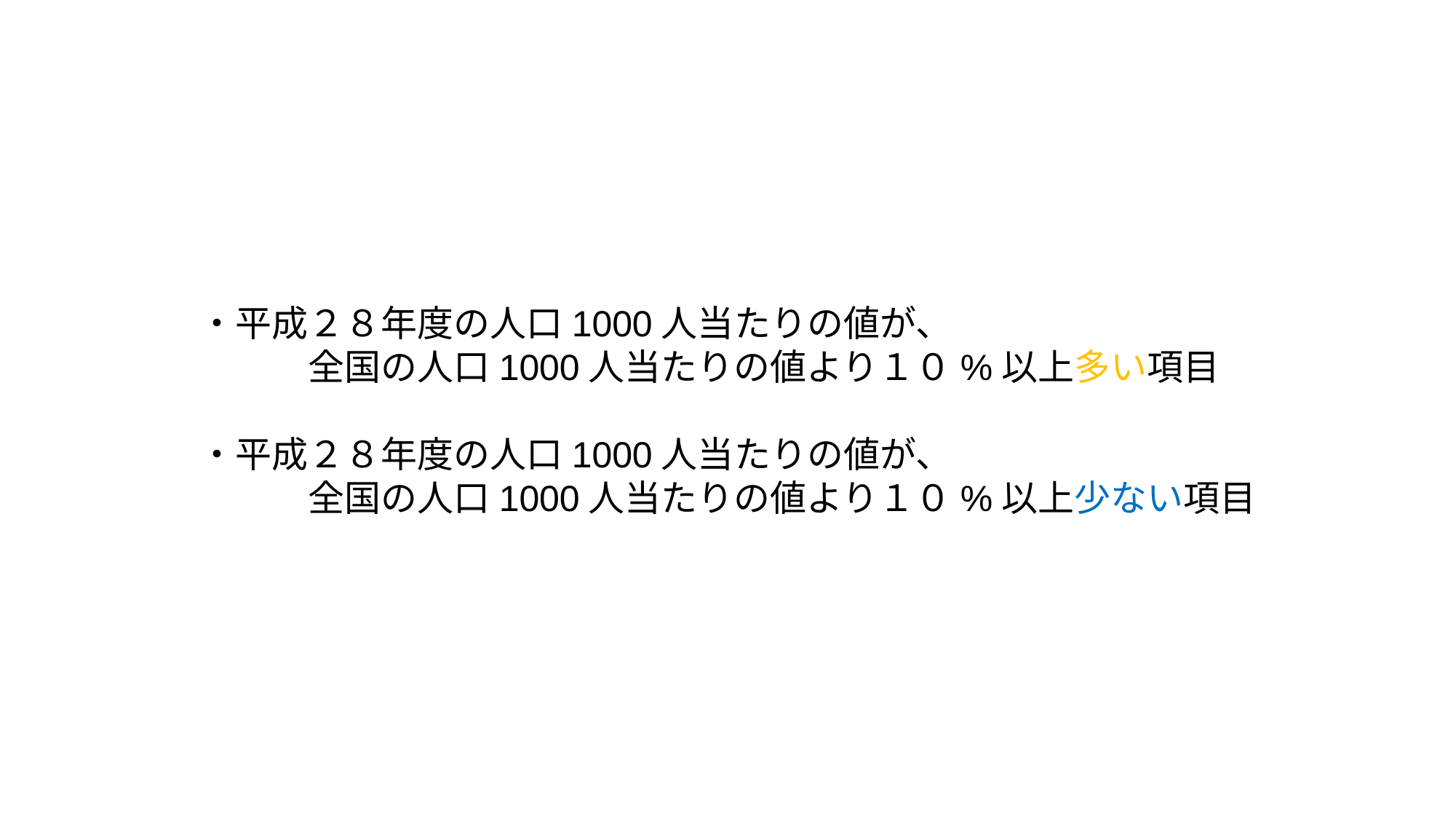

・平成２８年度の人口1000人当たりの値が、
	全国の人口1000人当たりの値より１０%以上多い項目

・平成２８年度の人口1000人当たりの値が、
	全国の人口1000人当たりの値より１０%以上少ない項目